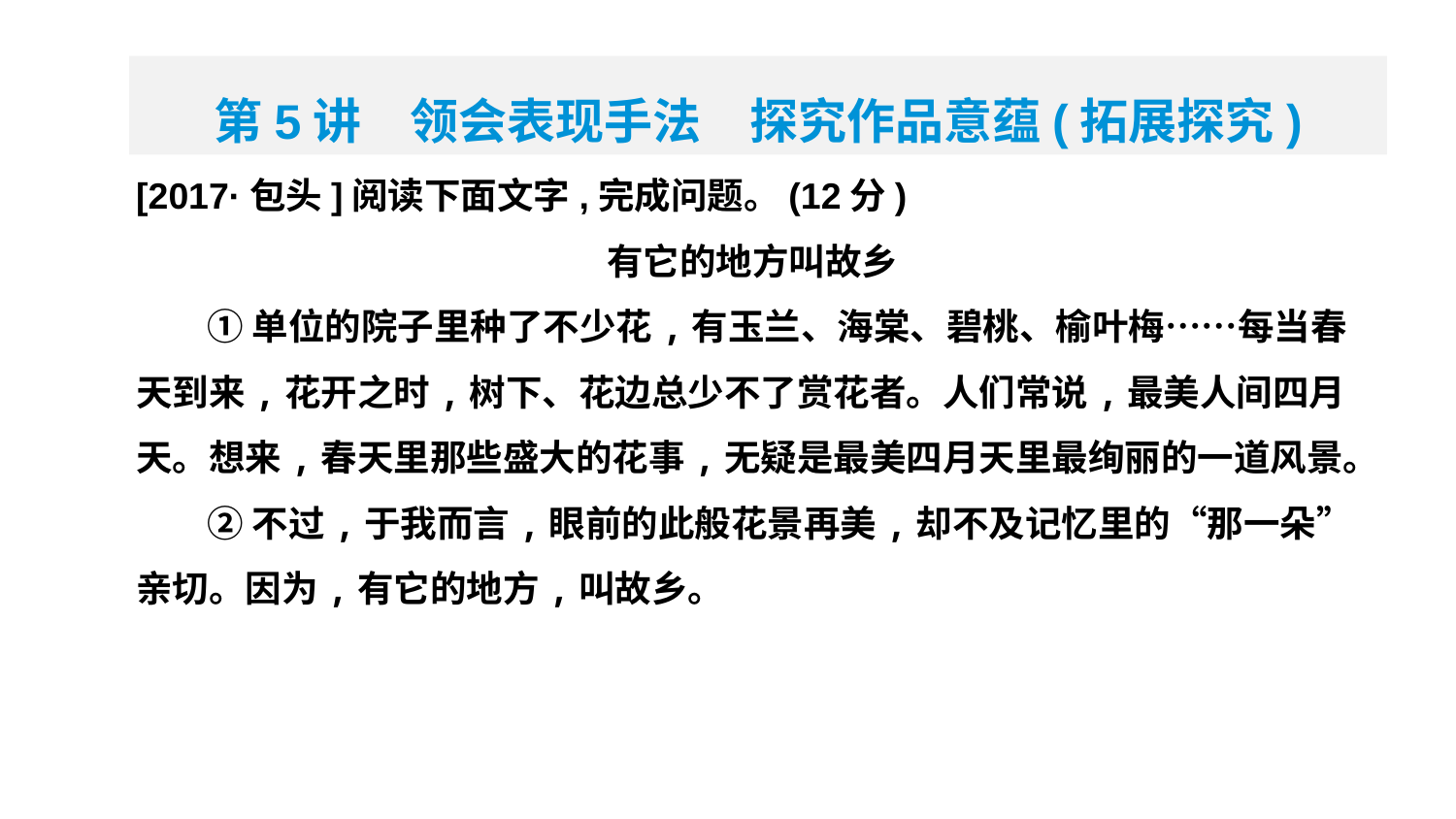

第5讲　领会表现手法　探究作品意蕴(拓展探究)
[2017·包头]阅读下面文字,完成问题。(12分)
有它的地方叫故乡
①单位的院子里种了不少花,有玉兰、海棠、碧桃、榆叶梅……每当春天到来,花开之时,树下、花边总少不了赏花者。人们常说,最美人间四月天。想来,春天里那些盛大的花事,无疑是最美四月天里最绚丽的一道风景。
②不过,于我而言,眼前的此般花景再美,却不及记忆里的“那一朵”亲切。因为,有它的地方,叫故乡。